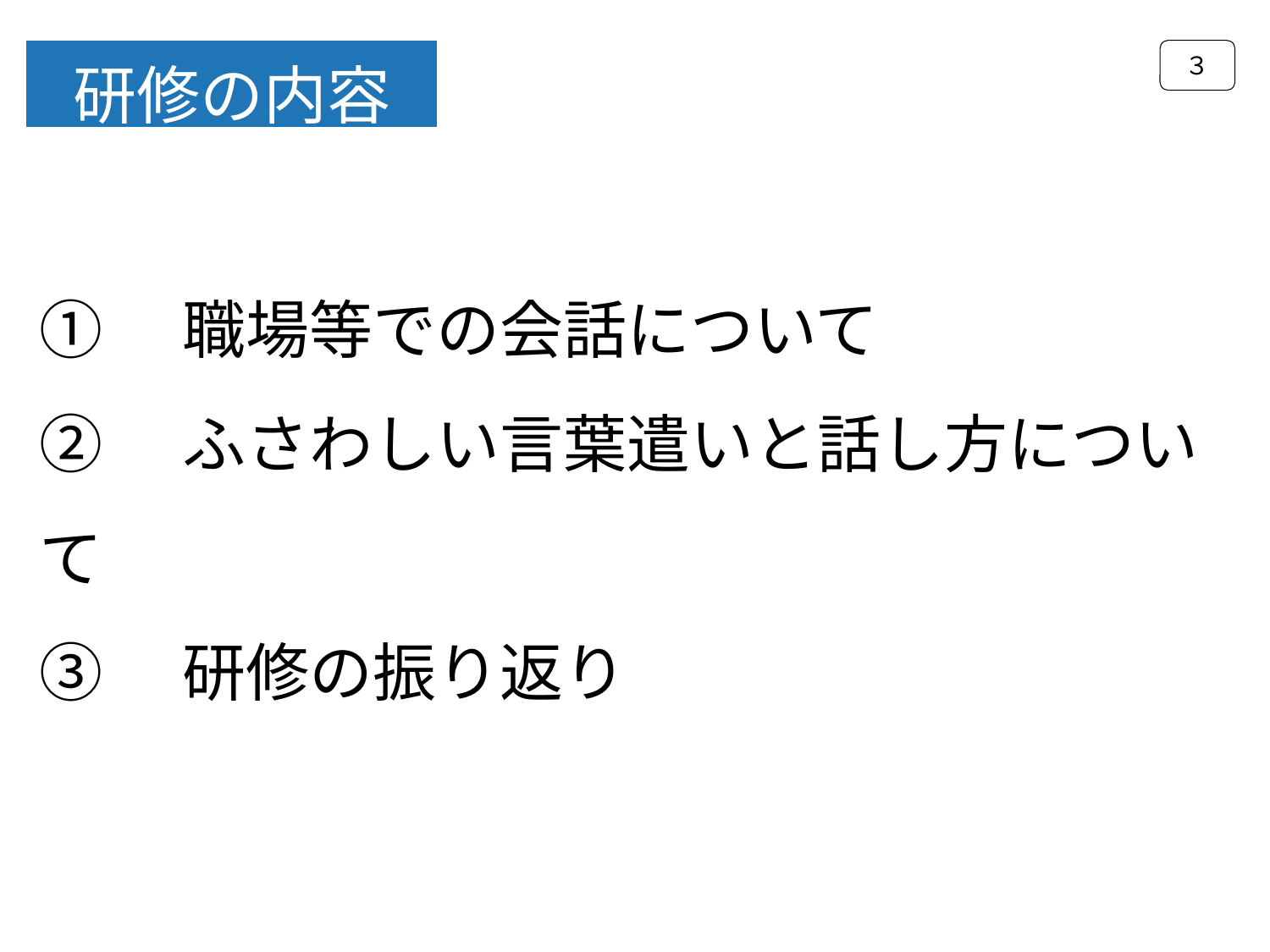

３
研修の内容
①　職場等での会話について
②　ふさわしい言葉遣いと話し方について
③　研修の振り返り